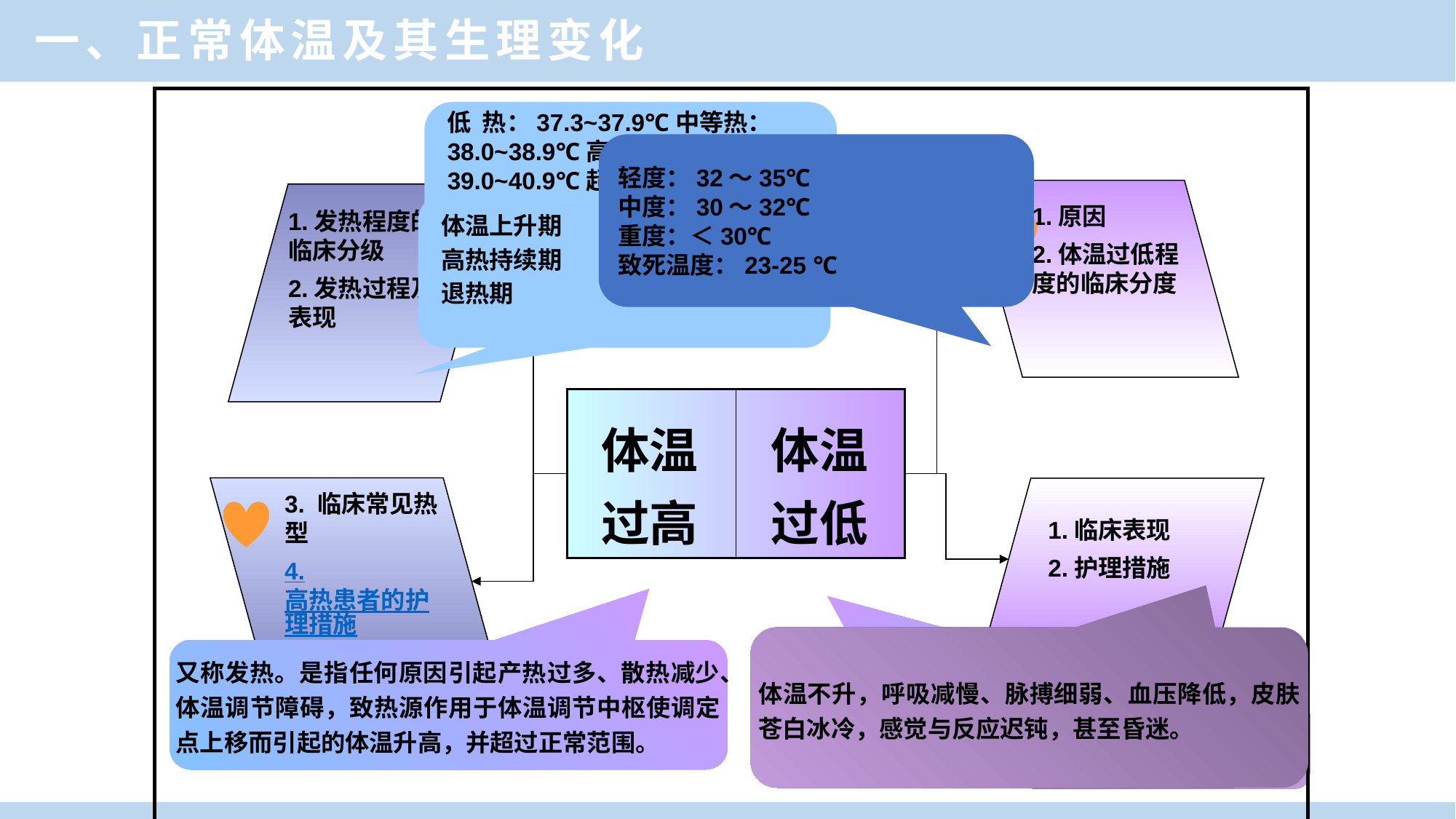

一、正常体温及其生理变化

低  热：37.3~37.9℃中等热：38.0~38.9℃高  热：39.0~40.9℃超高热：41℃及以上
轻度：32～35℃
中度：30～32℃
重度：＜30℃
致死温度：23-25 ℃

1.原因
2.体温过低程度的临床分度

1.发热程度的临床分级
2.发热过程及表现

体温上升期
高热持续期
退热期

体温
过高
体温
过低

3. 临床常见热型
4.高热患者的护理措施

1.临床表现
2.护理措施

体温不升，呼吸减慢、脉搏细弱、血压降低，皮肤苍白冰冷，感觉与反应迟钝，甚至昏迷。
指各种原因引起的产热减少或散热增多而导致的体温低于正常范围
又称发热。是指任何原因引起产热过多、散热减少、体温调节障碍，致热源作用于体温调节中枢使调定点上移而引起的体温升高，并超过正常范围。
1）保暖措施
2）去除病因
3）病情观察